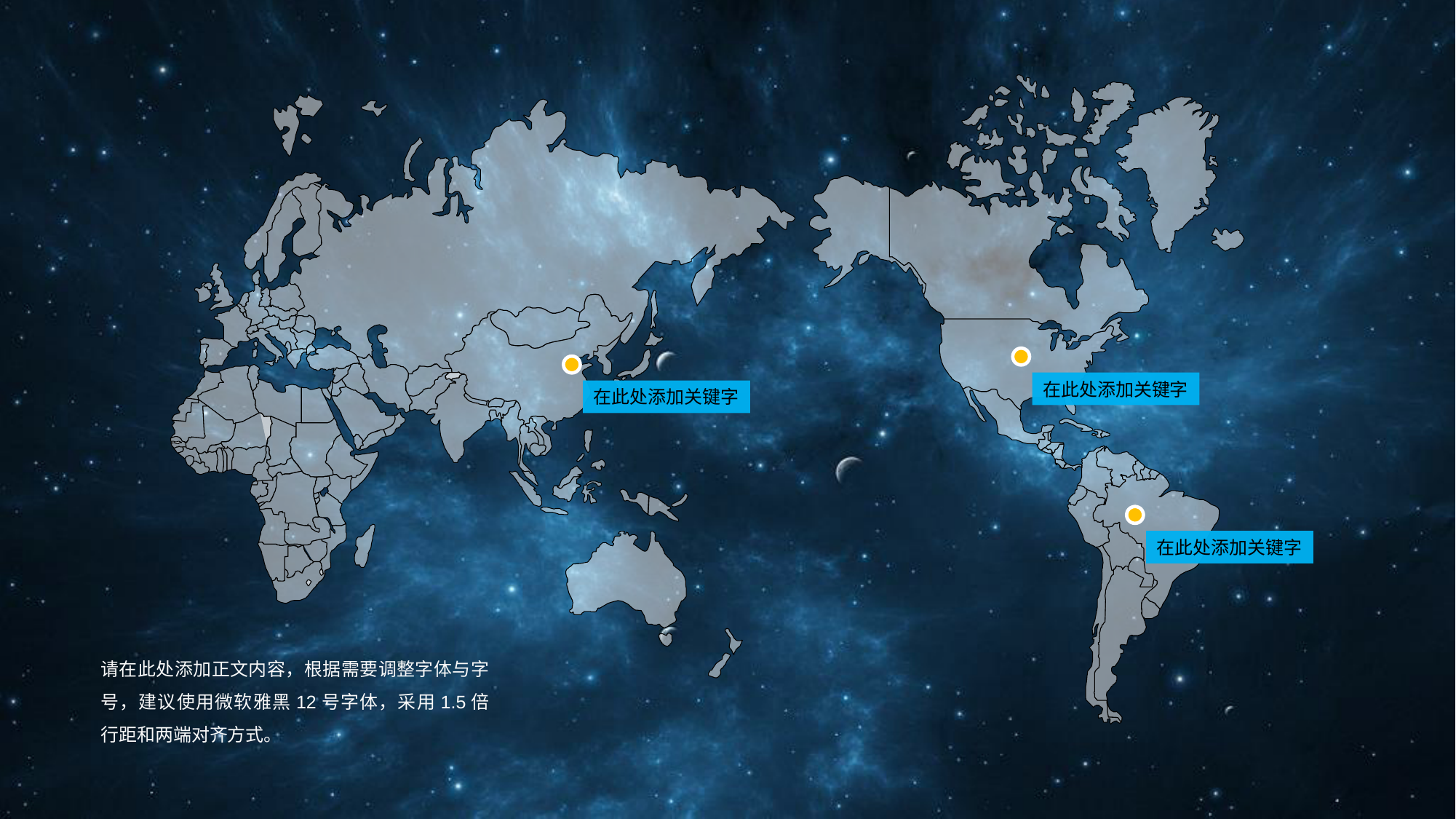

在此处添加关键字
在此处添加关键字

在此处添加关键字
请在此处添加正文内容，根据需要调整字体与字号，建议使用微软雅黑12号字体，采用1.5倍行距和两端对齐方式。